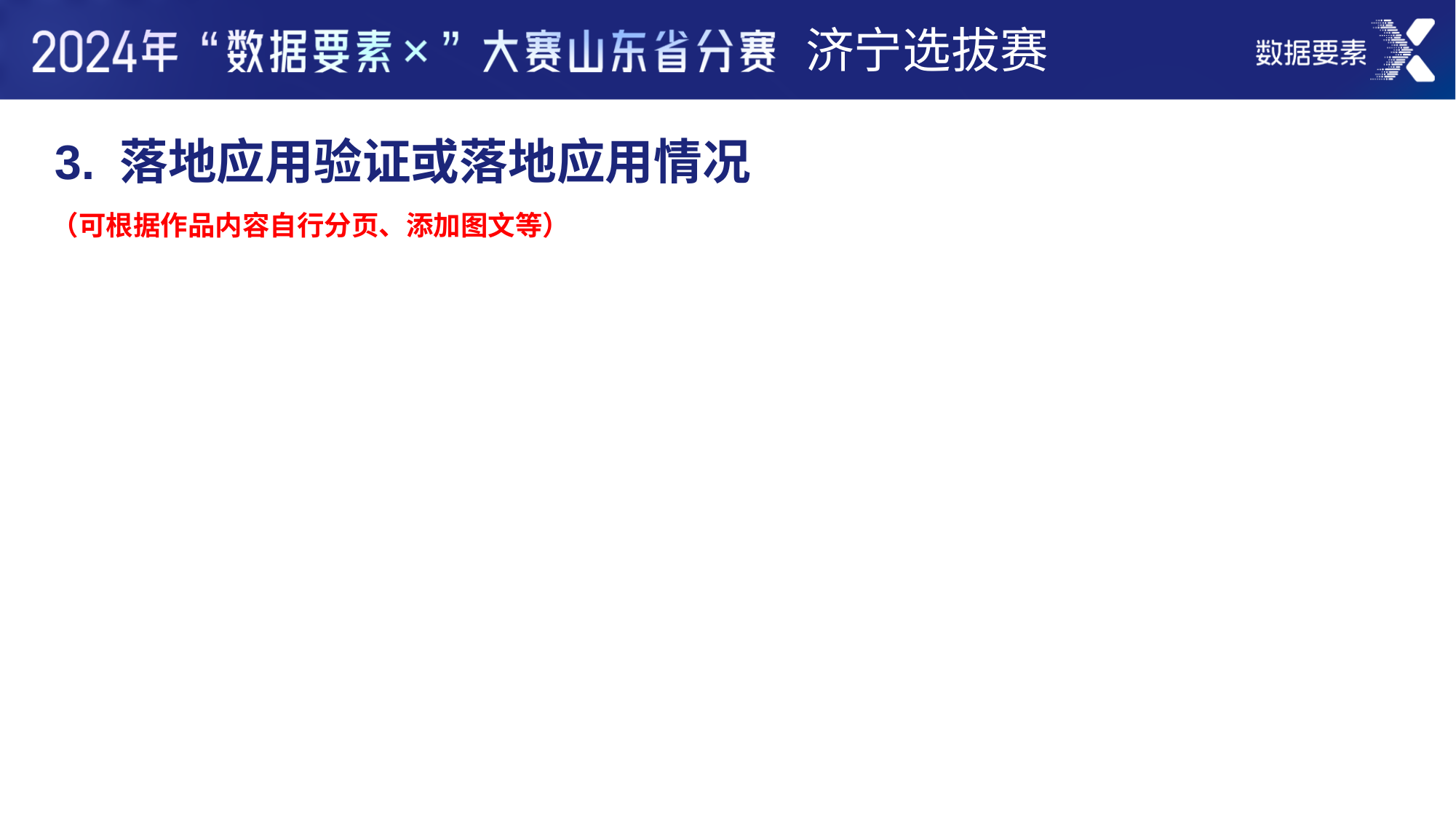

济宁选拔赛
3. 落地应用验证或落地应用情况
（可根据作品内容自行分页、添加图文等）